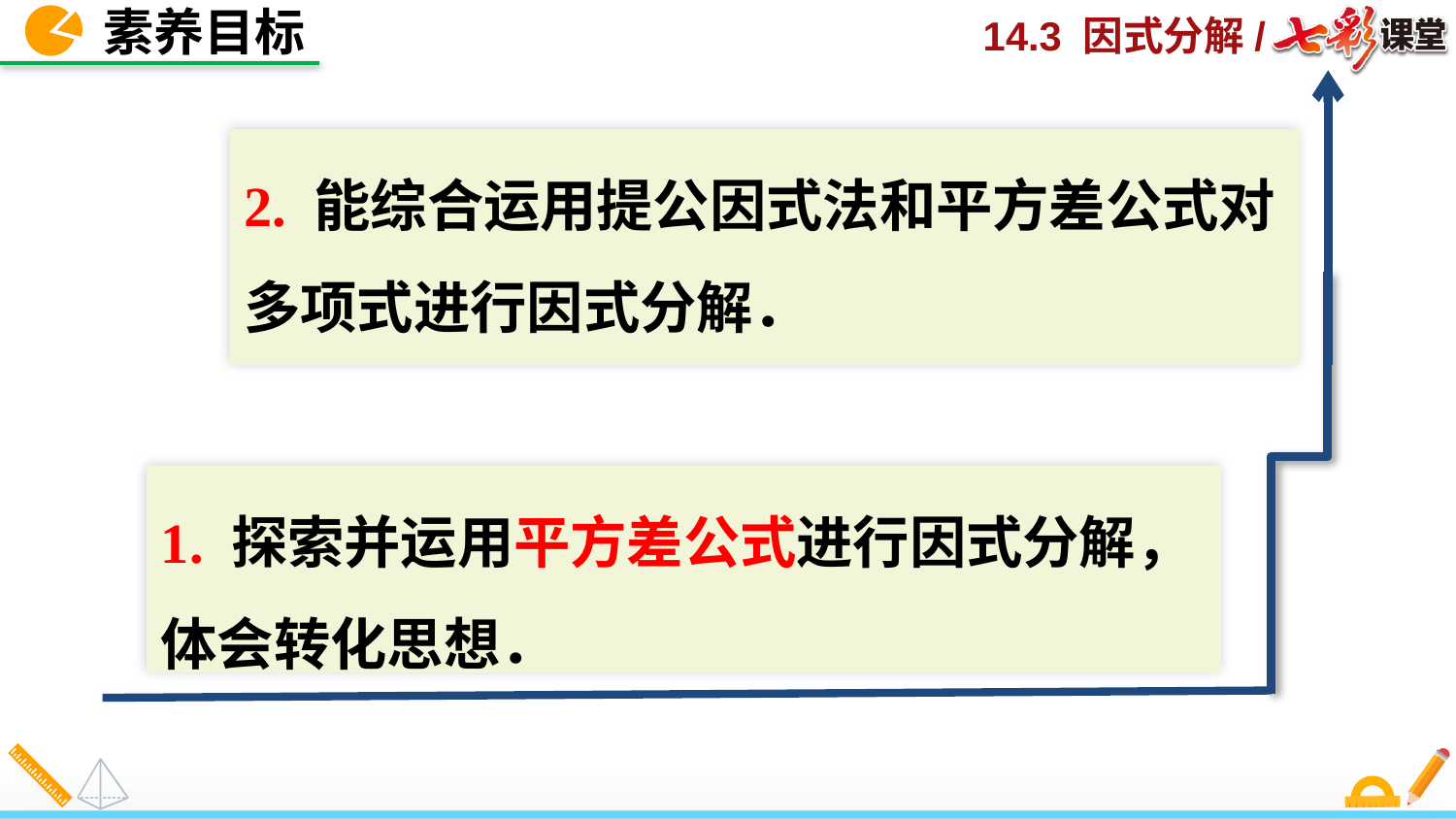

素养目标

2. 能综合运用提公因式法和平方差公式对多项式进行因式分解．
1. 探索并运用平方差公式进行因式分解，体会转化思想．